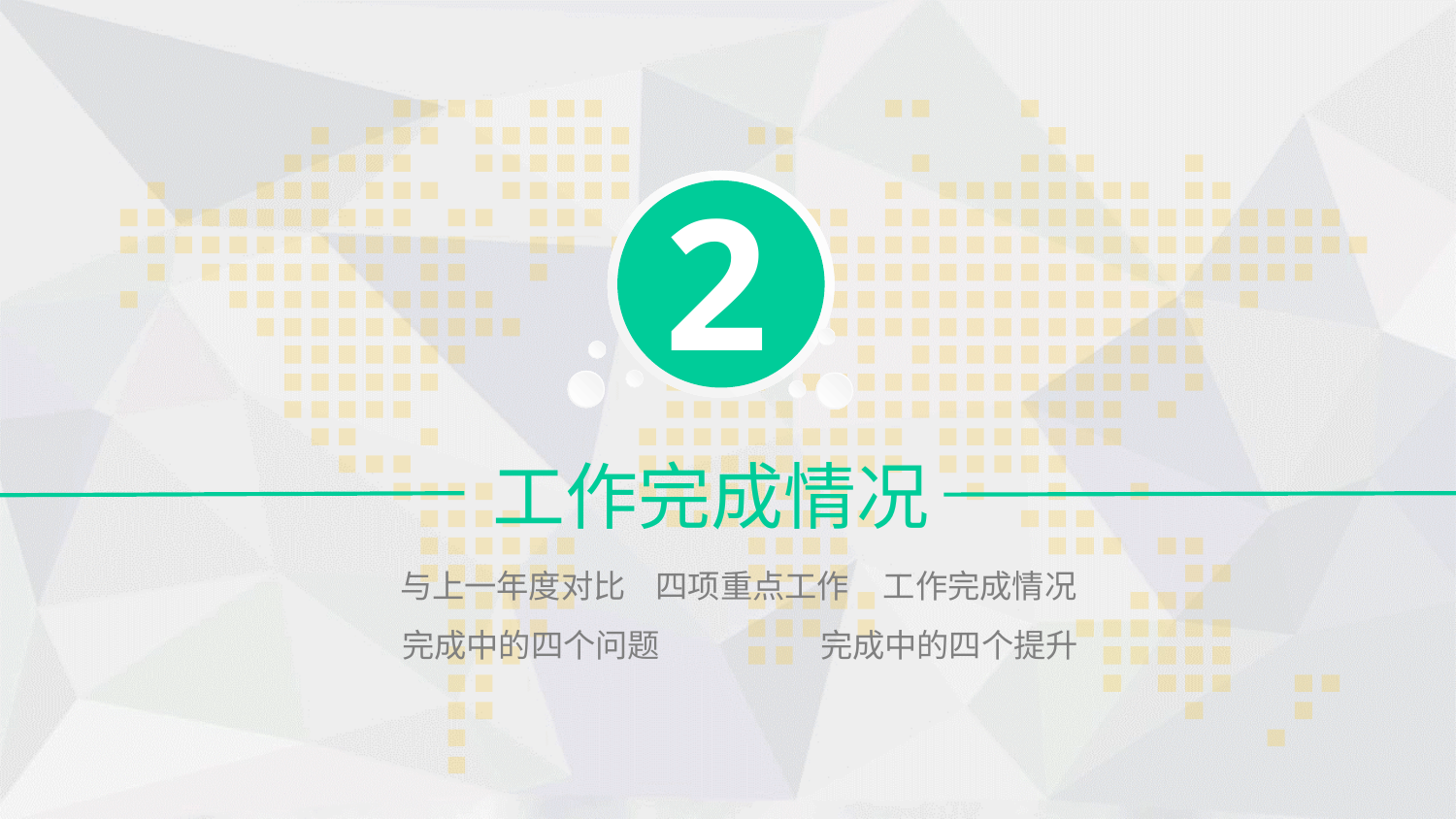

2

工作完成情况
与上一年度对比
四项重点工作
工作完成情况
完成中的四个提升
完成中的四个问题